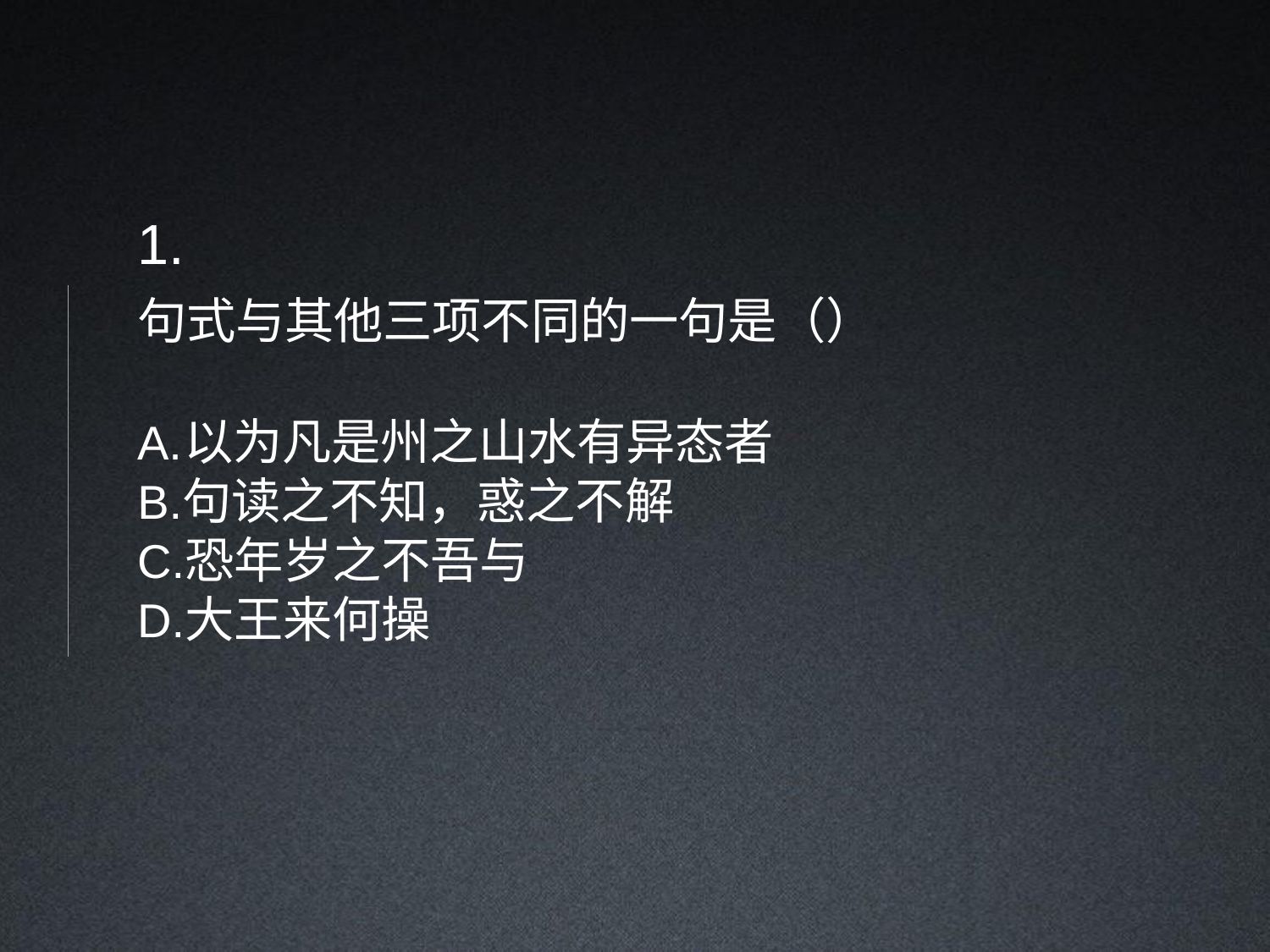

1.
句式与其他三项不同的一句是（）

以为凡是州之山水有异态者
句读之不知，惑之不解
恐年岁之不吾与
大王来何操